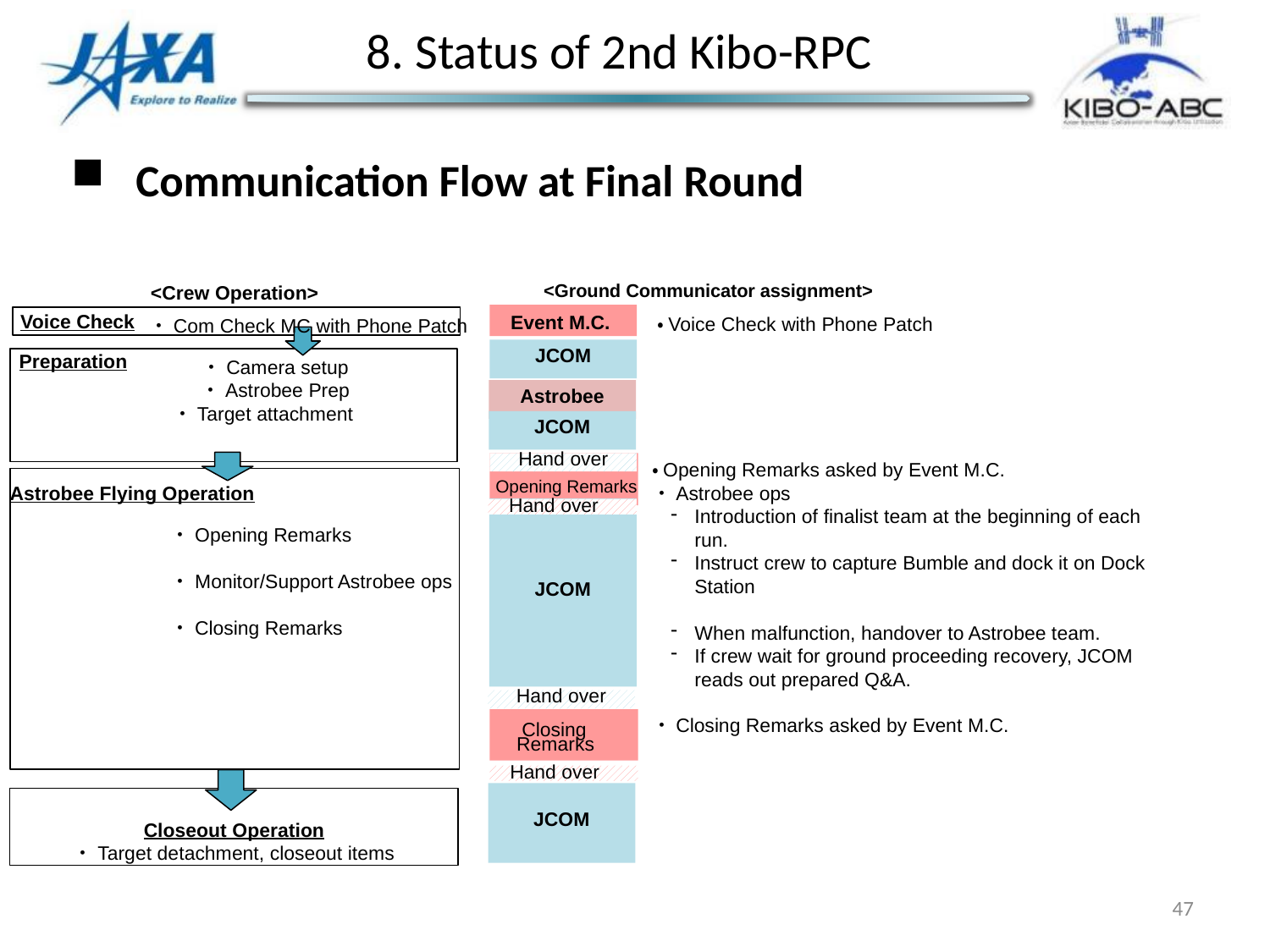

8. Status of 2nd Kibo-RPC
Communication Flow at Final Round
<Ground Communicator assignment>
<Crew Operation>
・Camera setup
・Astrobee Prep
・Target attachment

Closeout Operation
・Target detachment, closeout items

Event M.C.
Voice Check

・Voice Check with Phone Patch

・Com Check MC with Phone Patch

JCOM
Hand over
Preparation
Astrobee
JCOM
・Opening Remarks asked by Event M.C.
・Astrobee ops
Introduction of finalist team at the beginning of each run.
Instruct crew to capture Bumble and dock it on Dock Station

When malfunction, handover to Astrobee team.
If crew wait for ground proceeding recovery, JCOM reads out prepared Q&A.

・Closing Remarks asked by Event M.C.

Opening Remarks
Astrobee Flying Operation

・Opening Remarks

・Monitor/Support Astrobee ops

・Closing Remarks

JCOM

Hand over
Hand over

Closing Remarks

Hand over
JCOM
47